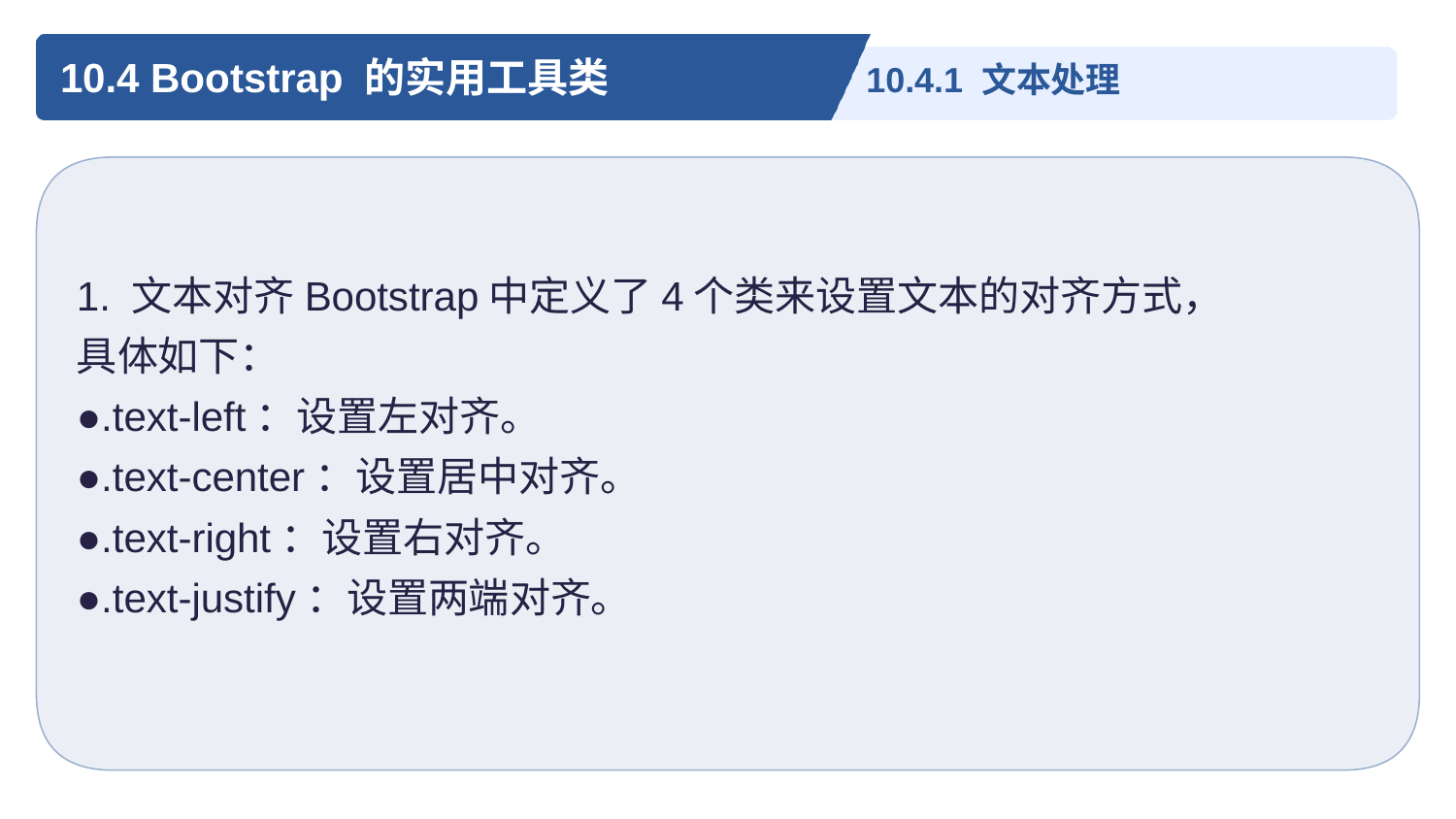

10.4 Bootstrap 的实用工具类
10.4.1 文本处理

1. 文本对齐Bootstrap中定义了4个类来设置文本的对齐方式，
具体如下：
●.text-left：设置左对齐。
●.text-center：设置居中对齐。
●.text-right：设置右对齐。
●.text-justify：设置两端对齐。